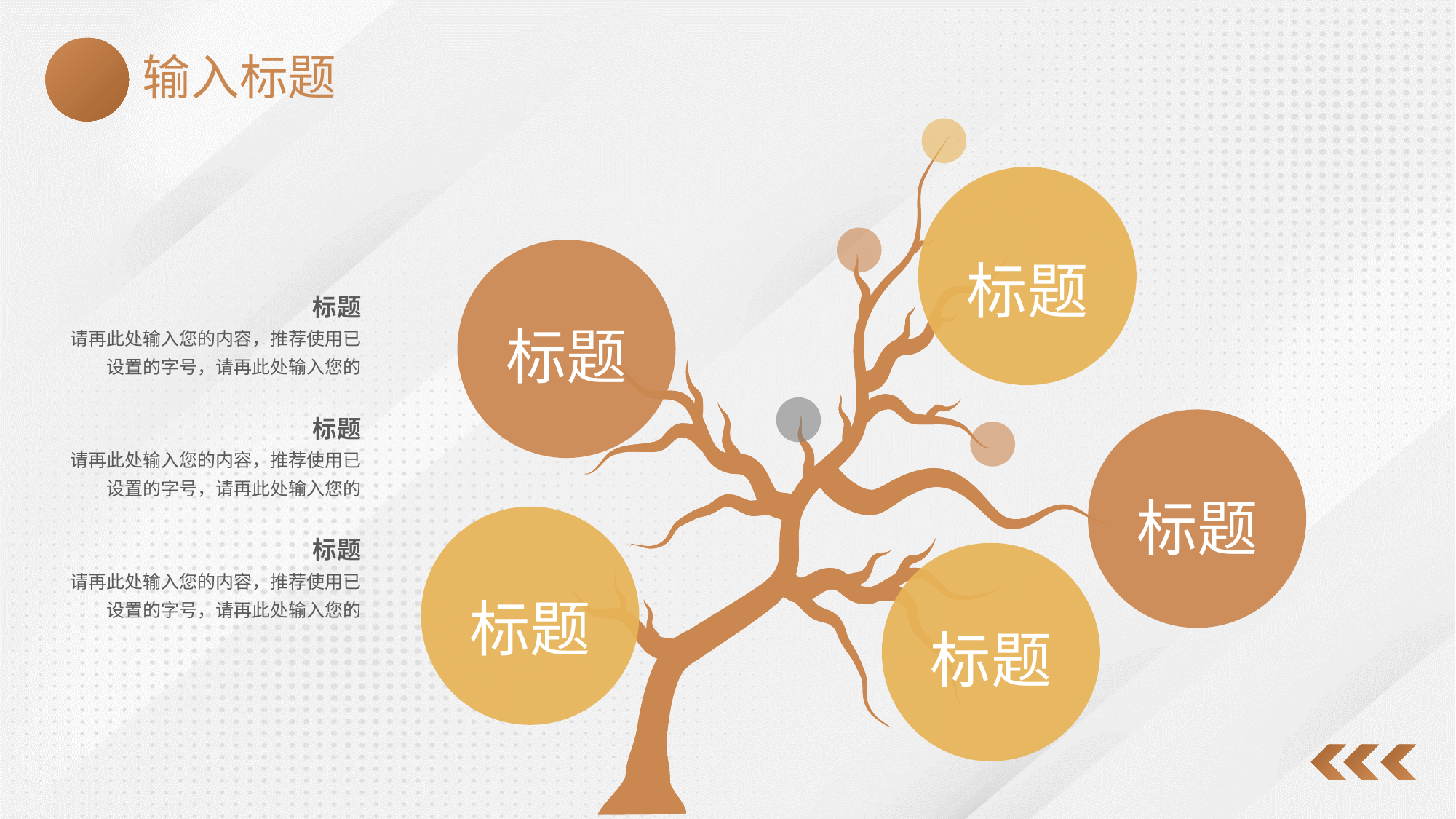

输入标题

标题

标题
请再此处输入您的内容，推荐使用已设置的字号，请再此处输入您的
标题
标题
请再此处输入您的内容，推荐使用已设置的字号，请再此处输入您的

标题

标题
请再此处输入您的内容，推荐使用已设置的字号，请再此处输入您的

标题
标题